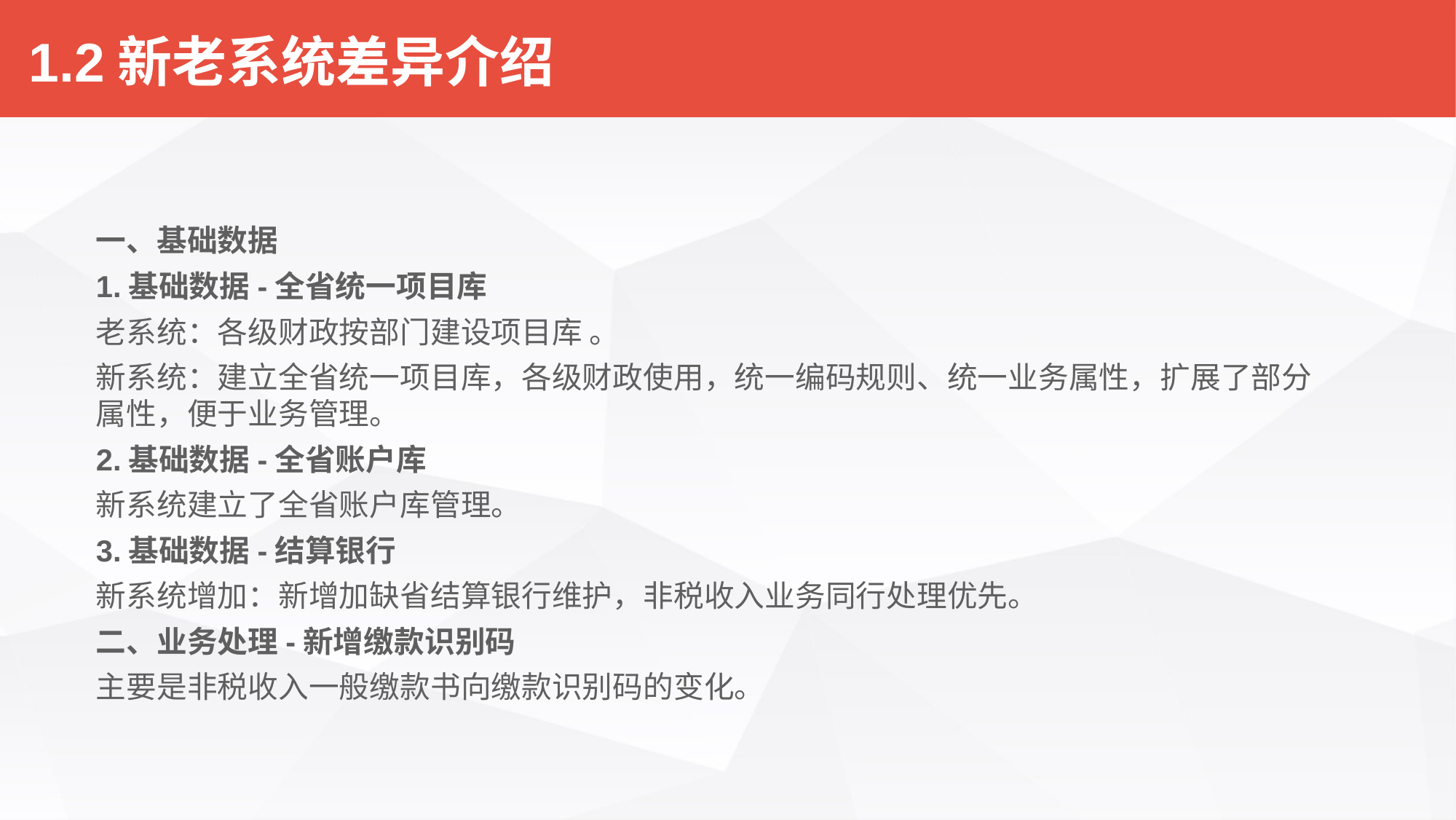

# 1.2新老系统差异介绍
一、基础数据
1.基础数据-全省统一项目库
老系统：各级财政按部门建设项目库 。
新系统：建立全省统一项目库，各级财政使用，统一编码规则、统一业务属性，扩展了部分属性，便于业务管理。
2.基础数据-全省账户库
新系统建立了全省账户库管理。
3.基础数据-结算银行
新系统增加：新增加缺省结算银行维护，非税收入业务同行处理优先。
二、业务处理-新增缴款识别码
主要是非税收入一般缴款书向缴款识别码的变化。